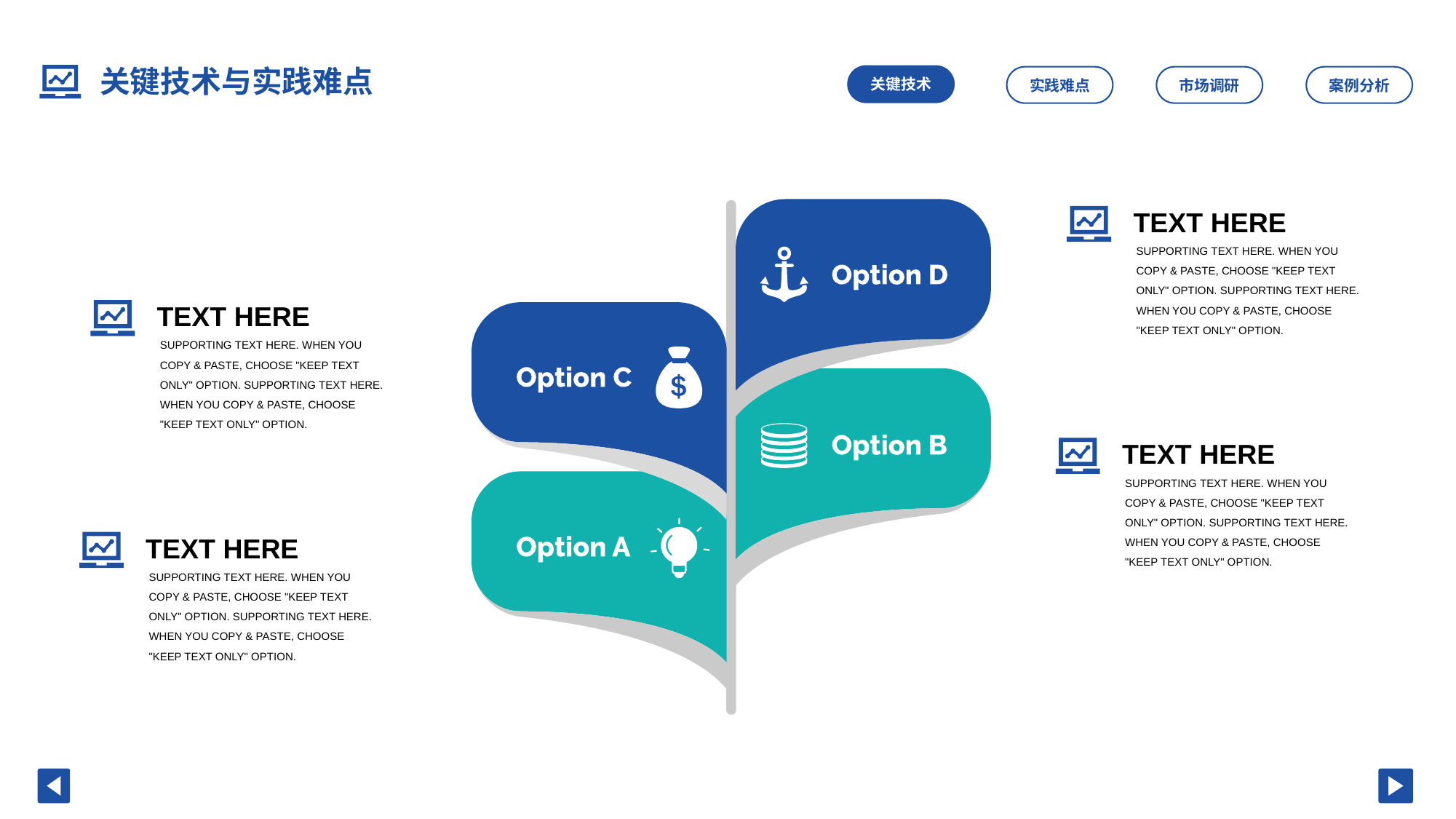

关键技术与实践难点

关键技术
实践难点
市场调研
案例分析
TEXT HERE

SUPPORTING TEXT HERE. WHEN YOU COPY & PASTE, CHOOSE "KEEP TEXT ONLY" OPTION. SUPPORTING TEXT HERE.
WHEN YOU COPY & PASTE, CHOOSE "KEEP TEXT ONLY" OPTION.

TEXT HERE

SUPPORTING TEXT HERE. WHEN YOU COPY & PASTE, CHOOSE "KEEP TEXT ONLY" OPTION. SUPPORTING TEXT HERE.
WHEN YOU COPY & PASTE, CHOOSE "KEEP TEXT ONLY" OPTION.

TEXT HERE

SUPPORTING TEXT HERE. WHEN YOU COPY & PASTE, CHOOSE "KEEP TEXT ONLY" OPTION. SUPPORTING TEXT HERE.
WHEN YOU COPY & PASTE, CHOOSE "KEEP TEXT ONLY" OPTION.

TEXT HERE

SUPPORTING TEXT HERE. WHEN YOU COPY & PASTE, CHOOSE "KEEP TEXT ONLY" OPTION. SUPPORTING TEXT HERE.
WHEN YOU COPY & PASTE, CHOOSE "KEEP TEXT ONLY" OPTION.